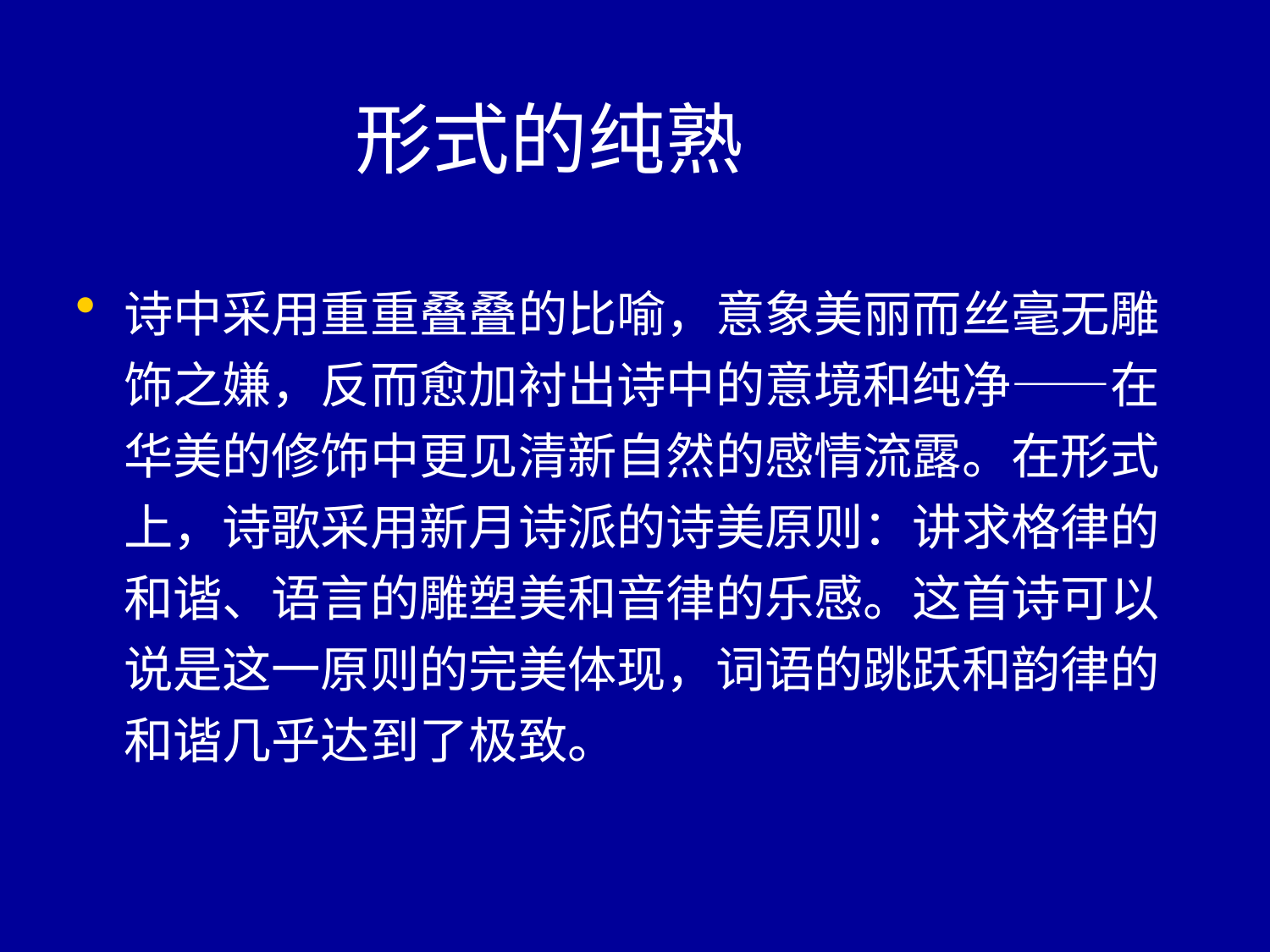

# 形式的纯熟
诗中采用重重叠叠的比喻，意象美丽而丝毫无雕饰之嫌，反而愈加衬出诗中的意境和纯净——在华美的修饰中更见清新自然的感情流露。在形式上，诗歌采用新月诗派的诗美原则：讲求格律的和谐、语言的雕塑美和音律的乐感。这首诗可以说是这一原则的完美体现，词语的跳跃和韵律的和谐几乎达到了极致。